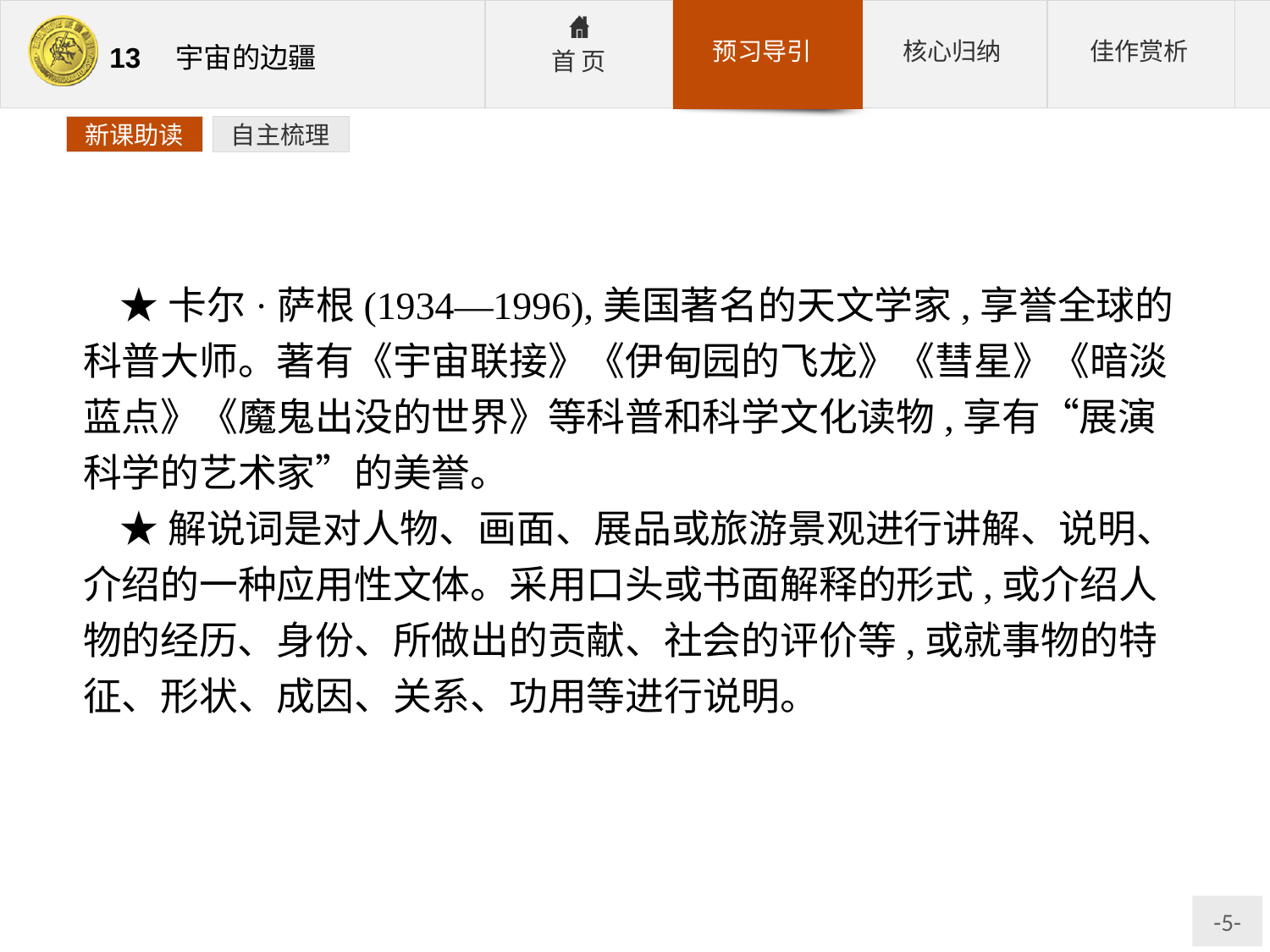

新课助读
自主梳理
★卡尔·萨根(1934—1996),美国著名的天文学家,享誉全球的科普大师。著有《宇宙联接》《伊甸园的飞龙》《彗星》《暗淡蓝点》《魔鬼出没的世界》等科普和科学文化读物,享有“展演科学的艺术家”的美誉。
★解说词是对人物、画面、展品或旅游景观进行讲解、说明、介绍的一种应用性文体。采用口头或书面解释的形式,或介绍人物的经历、身份、所做出的贡献、社会的评价等,或就事物的特征、形状、成因、关系、功用等进行说明。